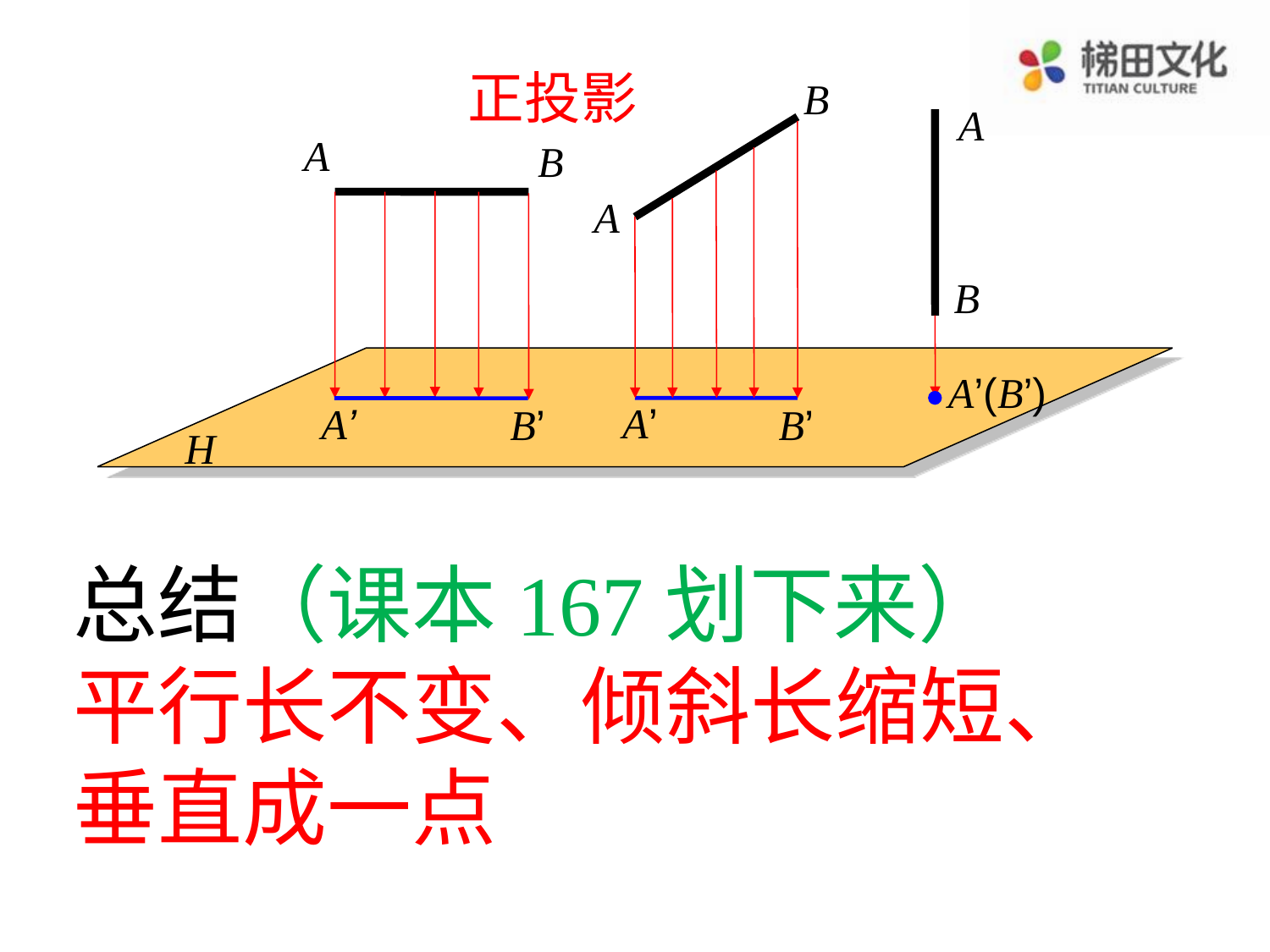

正投影
B
A

A
B

A

B

A’(B’)
A’
A’

B’
B’

H
总结（课本167划下来）
平行长不变、倾斜长缩短、垂直成一点